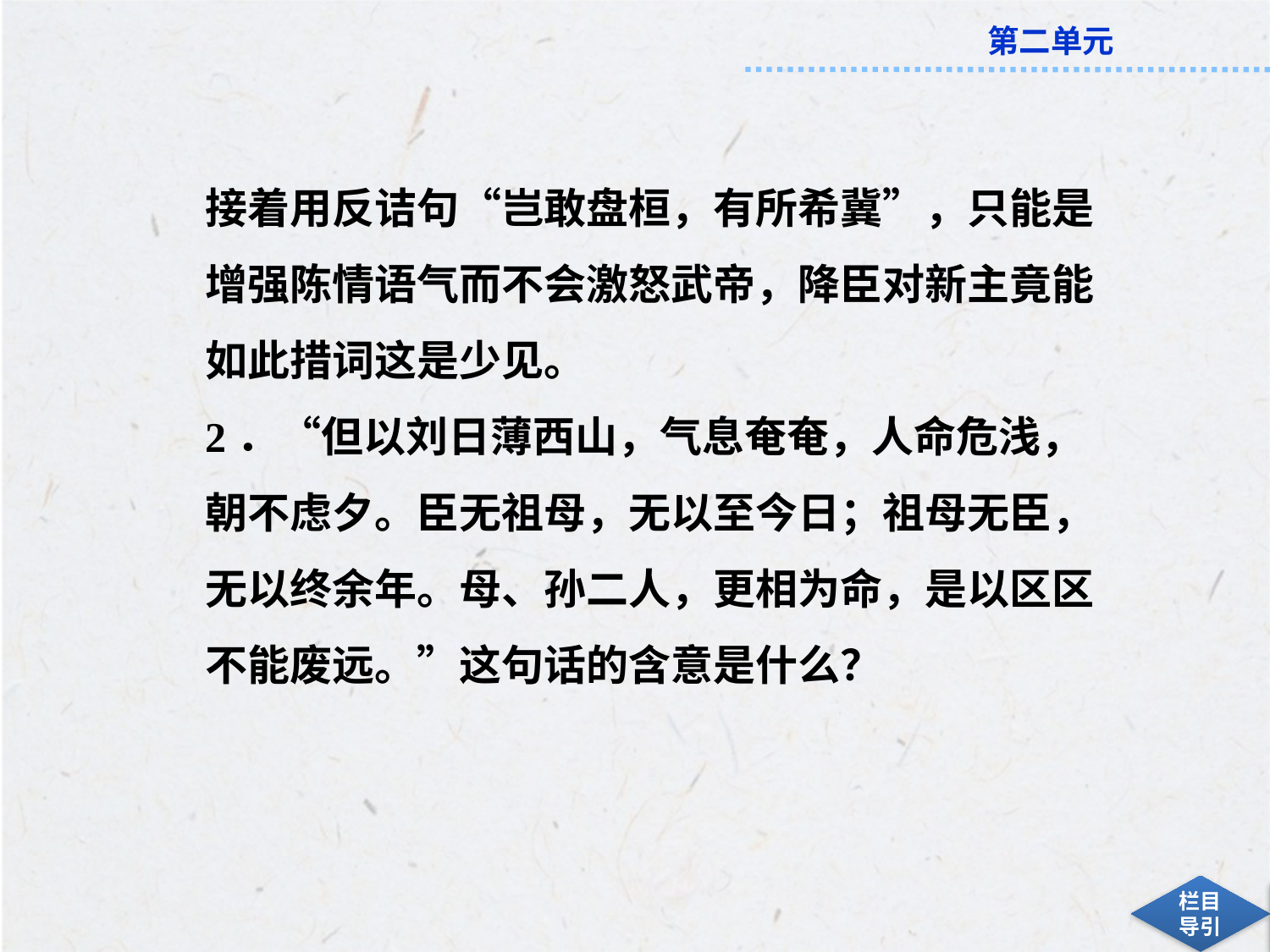

接着用反诘句“岂敢盘桓，有所希冀”，只能是增强陈情语气而不会激怒武帝，降臣对新主竟能如此措词这是少见。
2．“但以刘日薄西山，气息奄奄，人命危浅，朝不虑夕。臣无祖母，无以至今日；祖母无臣，无以终余年。母、孙二人，更相为命，是以区区不能废远。”这句话的含意是什么？